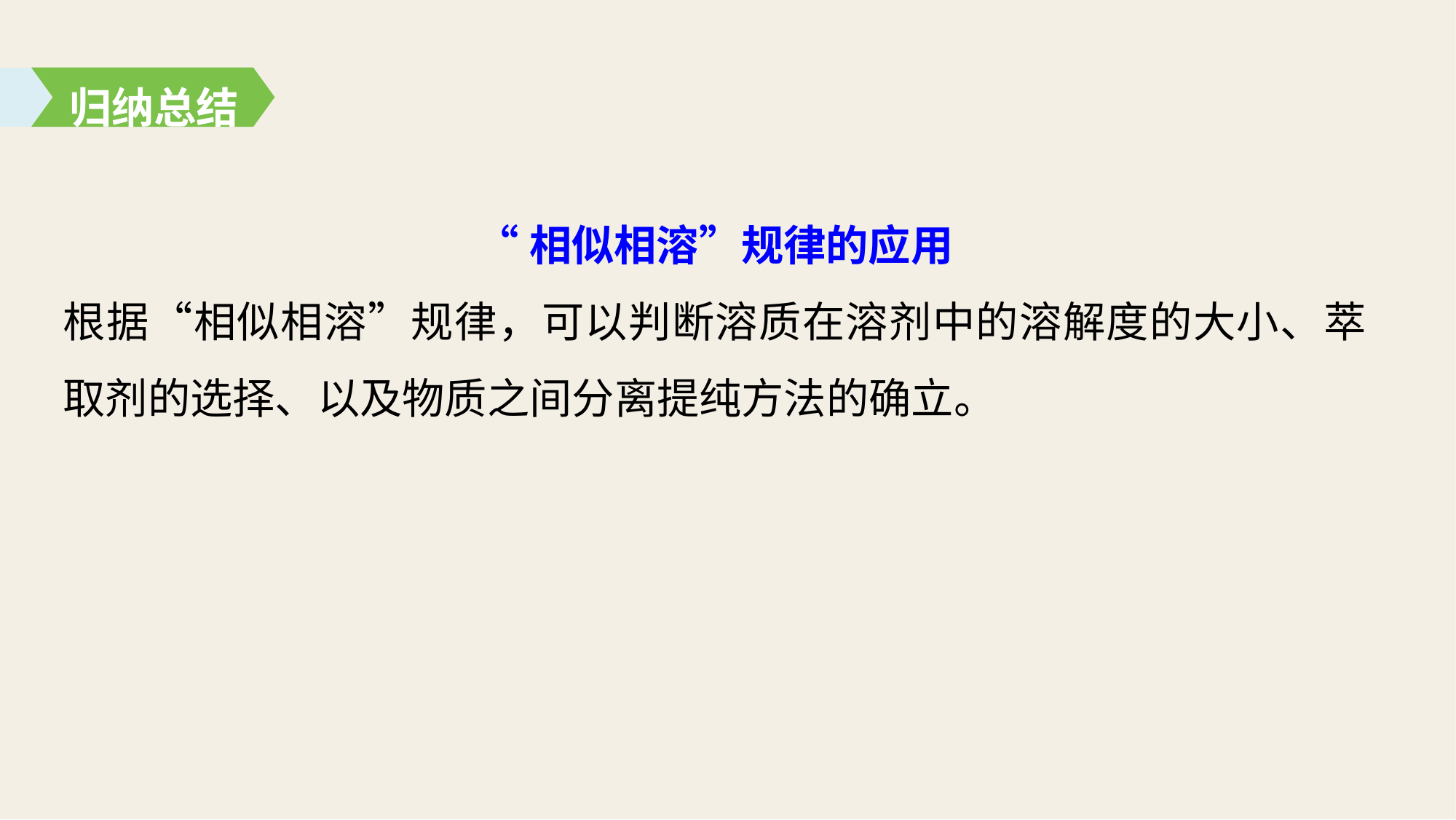

归纳总结

“相似相溶”规律的应用
根据“相似相溶”规律，可以判断溶质在溶剂中的溶解度的大小、萃取剂的选择、以及物质之间分离提纯方法的确立。